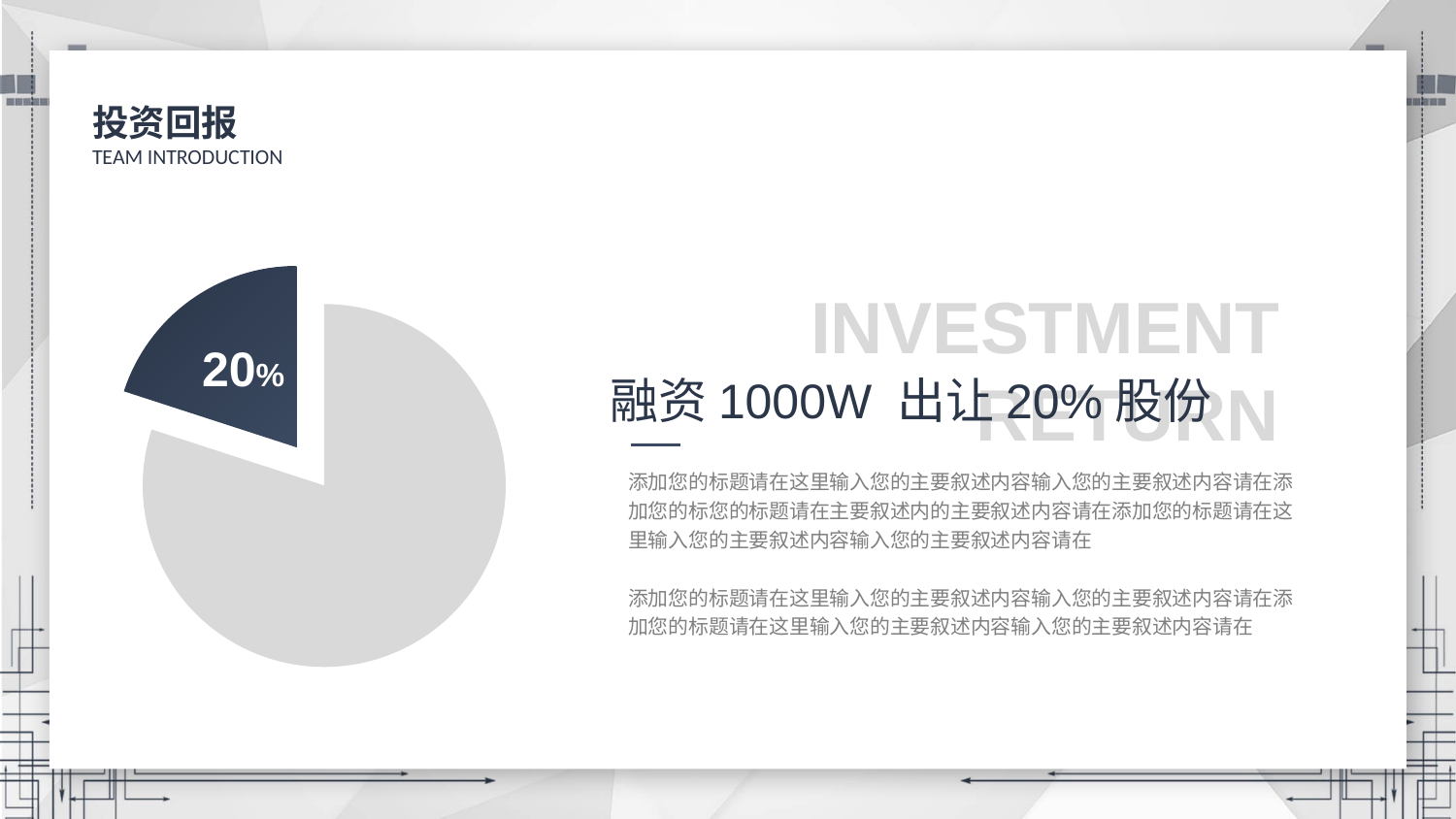

投资回报
TEAM INTRODUCTION

### Chart

| Category | 销售额 |
|---|---|
| 第一季度 | 8.0 |
| 第二季度 | 2.0 |
INVESTMENT
RETURN
20%
融资1000W 出让20%股份
添加您的标题请在这里输入您的主要叙述内容输入您的主要叙述内容请在添加您的标您的标题请在主要叙述内的主要叙述内容请在添加您的标题请在这里输入您的主要叙述内容输入您的主要叙述内容请在

添加您的标题请在这里输入您的主要叙述内容输入您的主要叙述内容请在添加您的标题请在这里输入您的主要叙述内容输入您的主要叙述内容请在